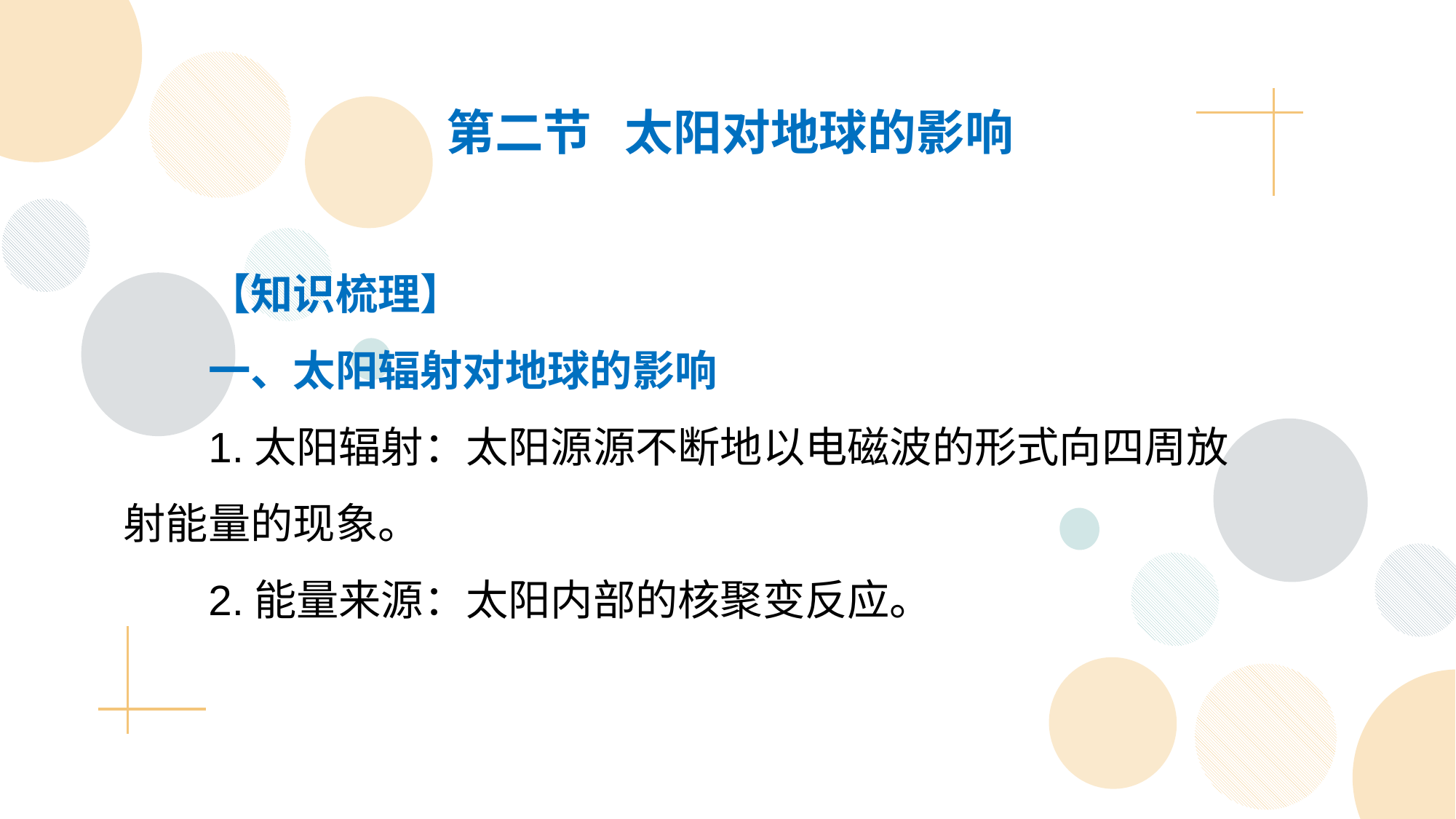

第二节   太阳对地球的影响

【知识梳理】
一、太阳辐射对地球的影响
1.太阳辐射：太阳源源不断地以电磁波的形式向四周放射能量的现象。
2.能量来源：太阳内部的核聚变反应。